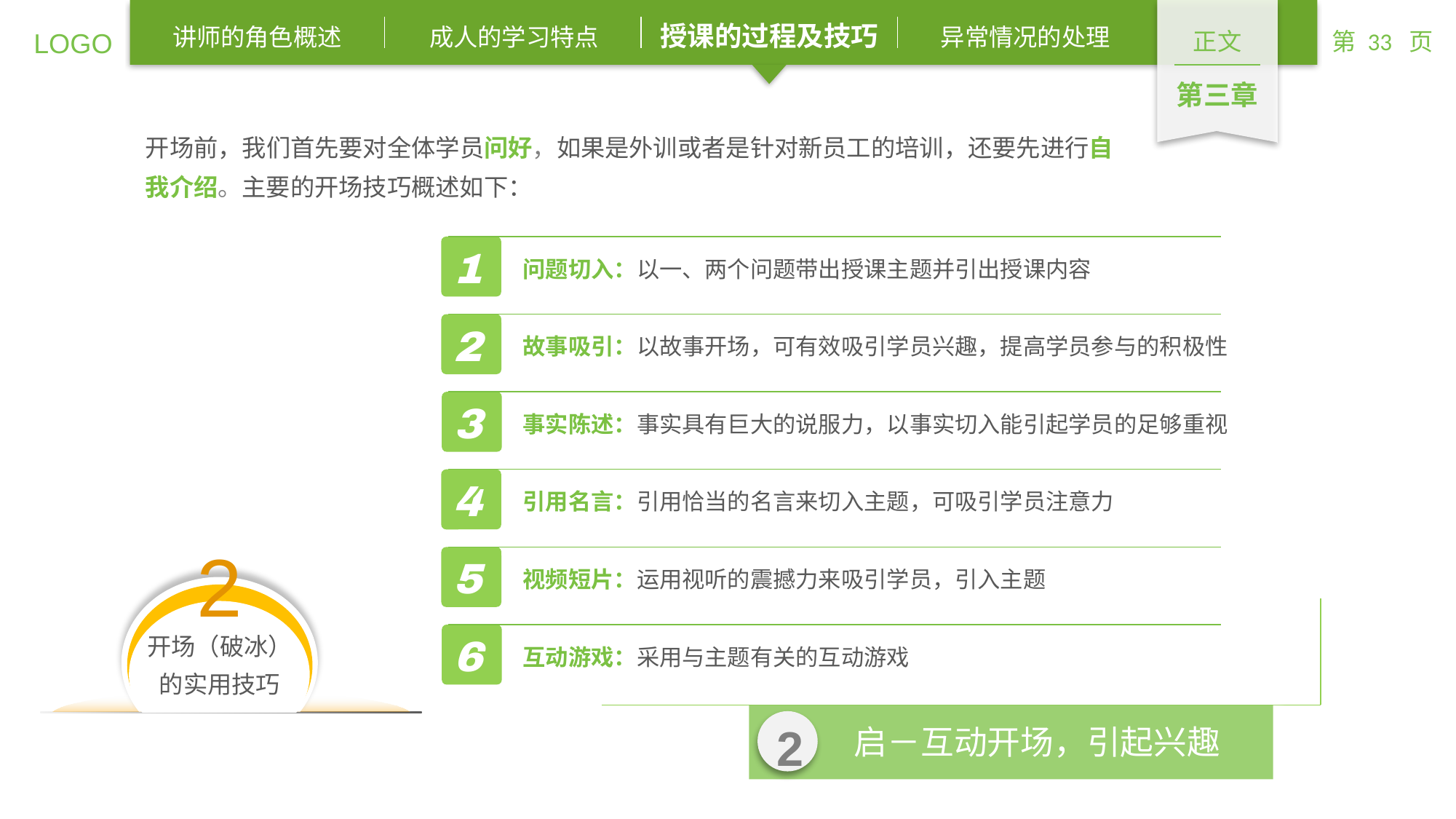

开场前，我们首先要对全体学员问好，如果是外训或者是针对新员工的培训，还要先进行自我介绍。主要的开场技巧概述如下：
1
问题切入：以一、两个问题带出授课主题并引出授课内容
2
故事吸引：以故事开场，可有效吸引学员兴趣，提高学员参与的积极性
3
事实陈述：事实具有巨大的说服力，以事实切入能引起学员的足够重视
4
引用名言：引用恰当的名言来切入主题，可吸引学员注意力
5
视频短片：运用视听的震撼力来吸引学员，引入主题
6
互动游戏：采用与主题有关的互动游戏